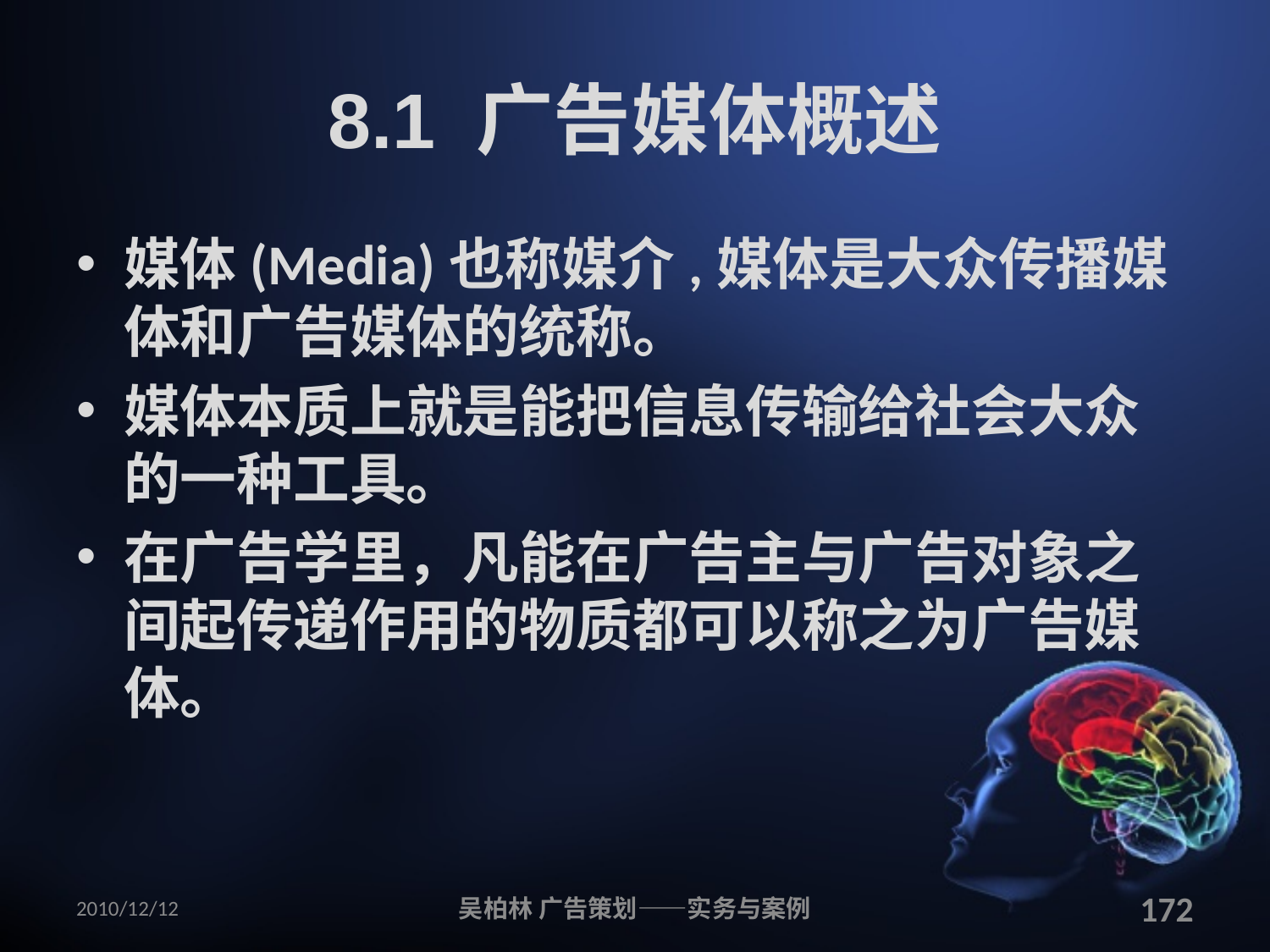

# 8.1 广告媒体概述
媒体(Media)也称媒介,媒体是大众传播媒体和广告媒体的统称。
媒体本质上就是能把信息传输给社会大众的一种工具。
在广告学里，凡能在广告主与广告对象之间起传递作用的物质都可以称之为广告媒体。
2010/12/12
吴柏林 广告策划——实务与案例
172